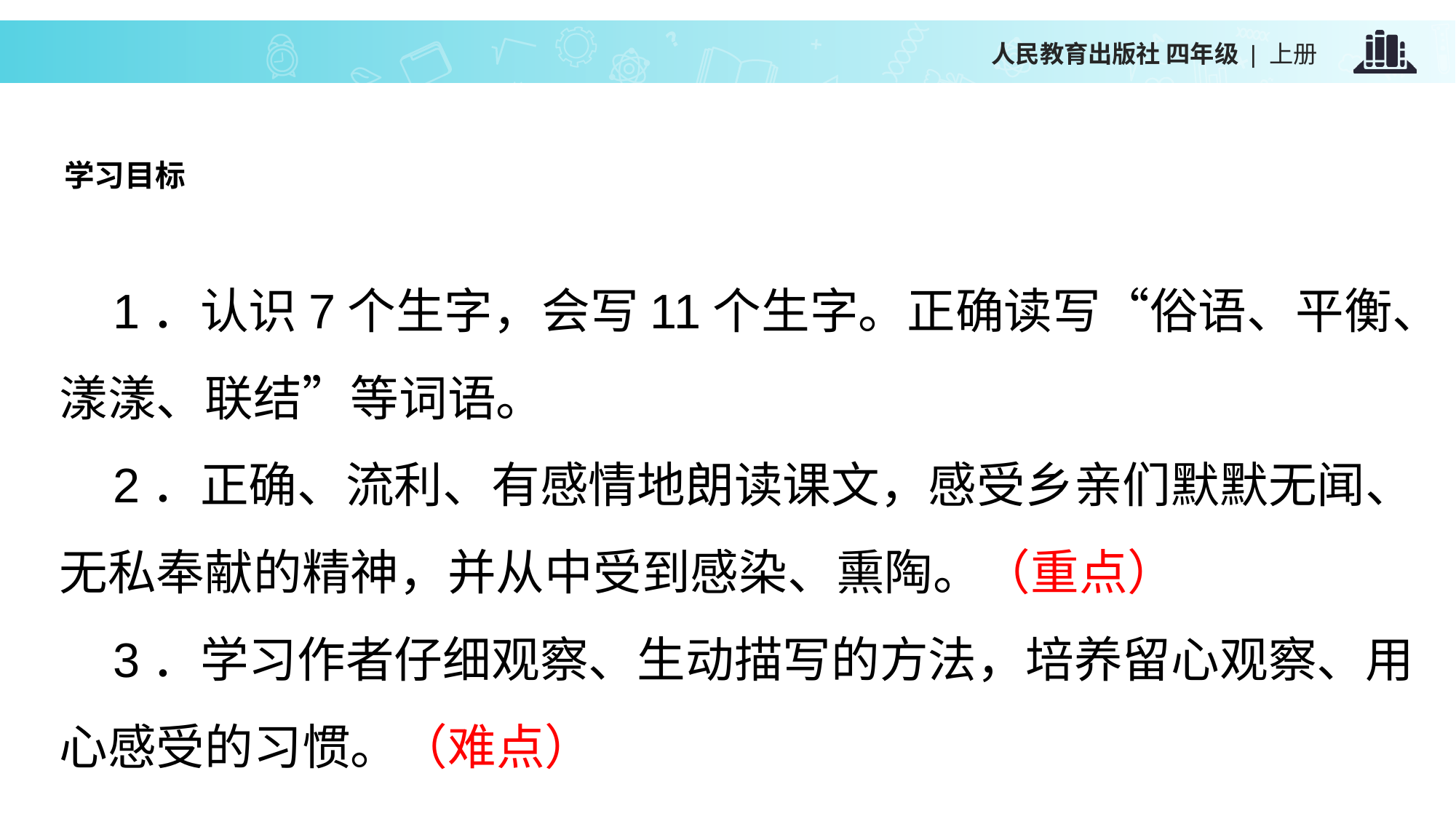

学习目标
    1．认识7个生字，会写11个生字。正确读写“俗语、平衡、漾漾、联结”等词语。
    2．正确、流利、有感情地朗读课文，感受乡亲们默默无闻、无私奉献的精神，并从中受到感染、熏陶。（重点）
    3．学习作者仔细观察、生动描写的方法，培养留心观察、用心感受的习惯。（难点）